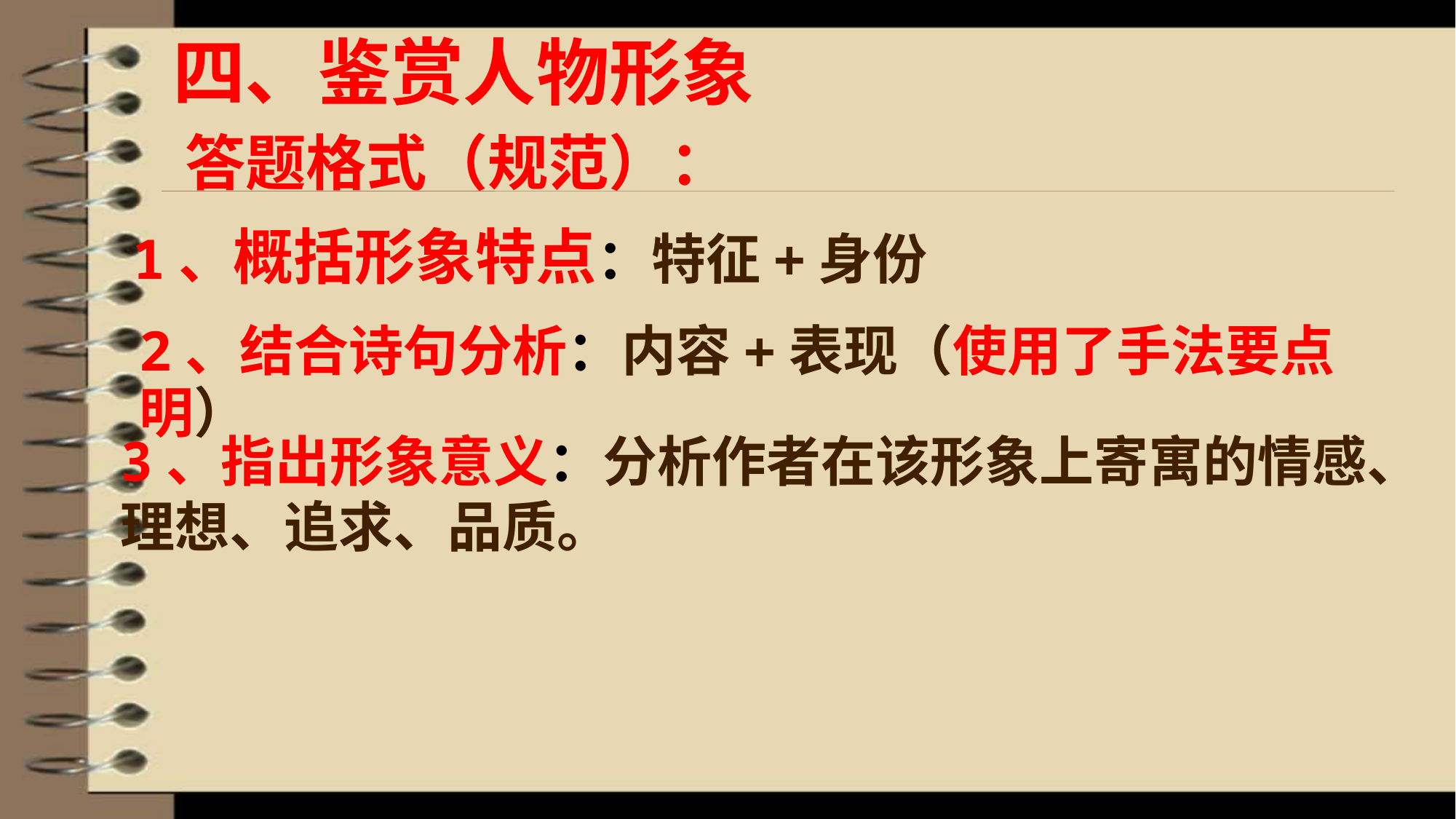

四、鉴赏人物形象
答题格式（规范）：
1、概括形象特点：特征+身份
2、结合诗句分析：内容+表现（使用了手法要点明）
3、指出形象意义：分析作者在该形象上寄寓的情感、理想、追求、品质。